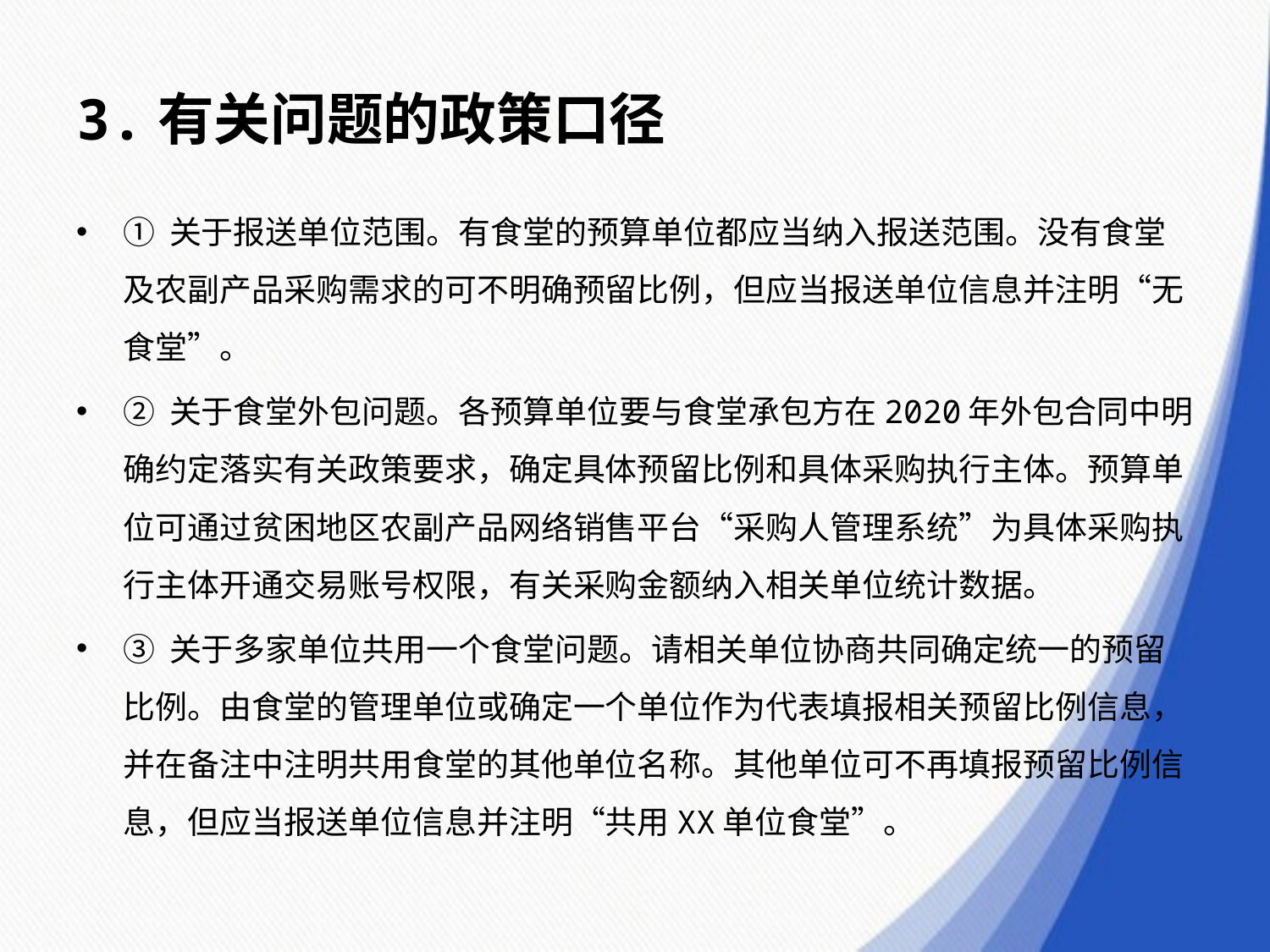

# 3.有关问题的政策口径
① 关于报送单位范围。有食堂的预算单位都应当纳入报送范围。没有食堂及农副产品采购需求的可不明确预留比例，但应当报送单位信息并注明“无食堂”。
② 关于食堂外包问题。各预算单位要与食堂承包方在2020年外包合同中明确约定落实有关政策要求，确定具体预留比例和具体采购执行主体。预算单位可通过贫困地区农副产品网络销售平台“采购人管理系统”为具体采购执行主体开通交易账号权限，有关采购金额纳入相关单位统计数据。
③ 关于多家单位共用一个食堂问题。请相关单位协商共同确定统一的预留比例。由食堂的管理单位或确定一个单位作为代表填报相关预留比例信息，并在备注中注明共用食堂的其他单位名称。其他单位可不再填报预留比例信息，但应当报送单位信息并注明“共用XX单位食堂”。